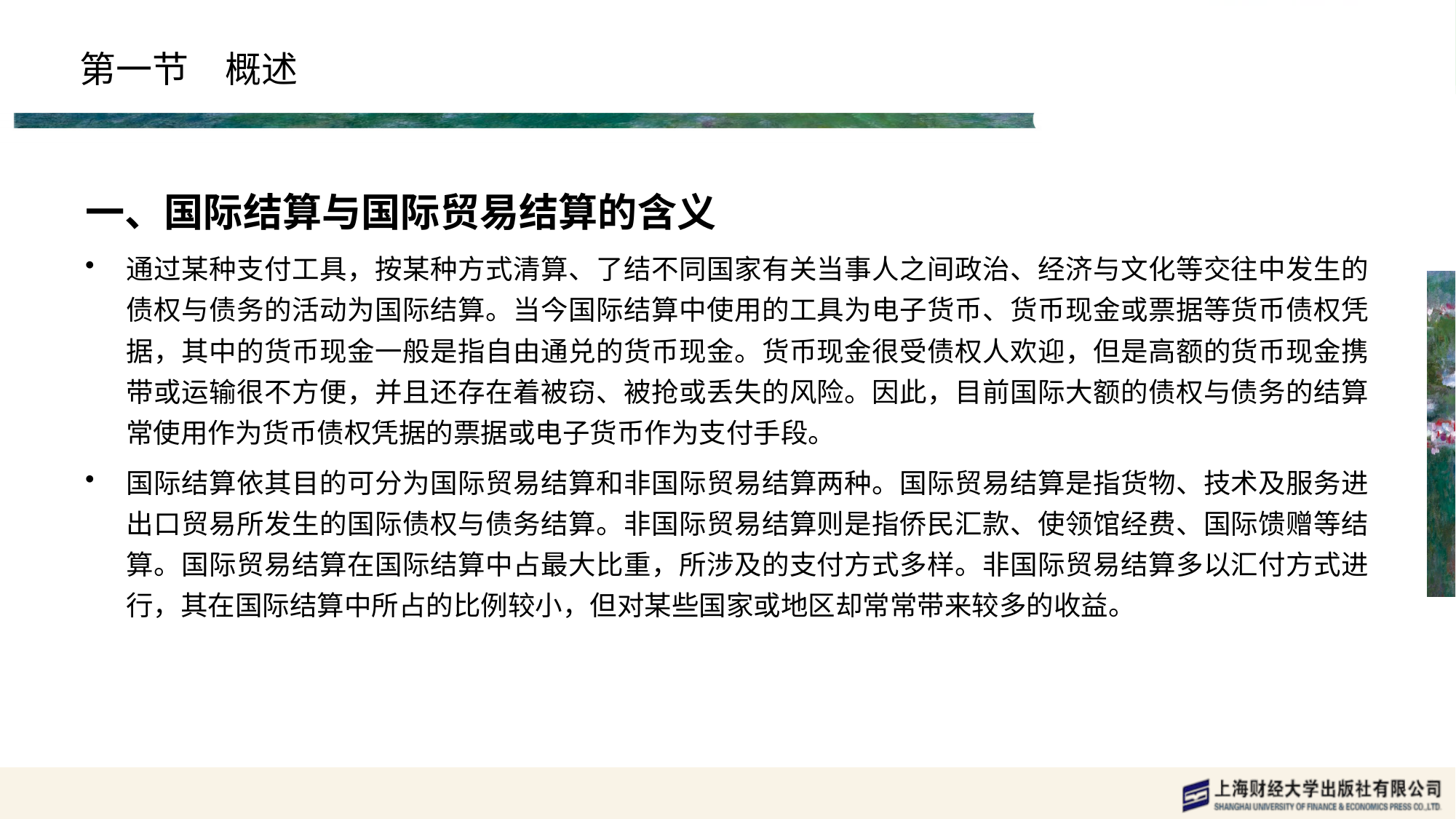

# 第一节　概述
一、国际结算与国际贸易结算的含义
通过某种支付工具，按某种方式清算、了结不同国家有关当事人之间政治、经济与文化等交往中发生的债权与债务的活动为国际结算。当今国际结算中使用的工具为电子货币、货币现金或票据等货币债权凭据，其中的货币现金一般是指自由通兑的货币现金。货币现金很受债权人欢迎，但是高额的货币现金携带或运输很不方便，并且还存在着被窃、被抢或丢失的风险。因此，目前国际大额的债权与债务的结算常使用作为货币债权凭据的票据或电子货币作为支付手段。
国际结算依其目的可分为国际贸易结算和非国际贸易结算两种。国际贸易结算是指货物、技术及服务进出口贸易所发生的国际债权与债务结算。非国际贸易结算则是指侨民汇款、使领馆经费、国际馈赠等结算。国际贸易结算在国际结算中占最大比重，所涉及的支付方式多样。非国际贸易结算多以汇付方式进行，其在国际结算中所占的比例较小，但对某些国家或地区却常常带来较多的收益。